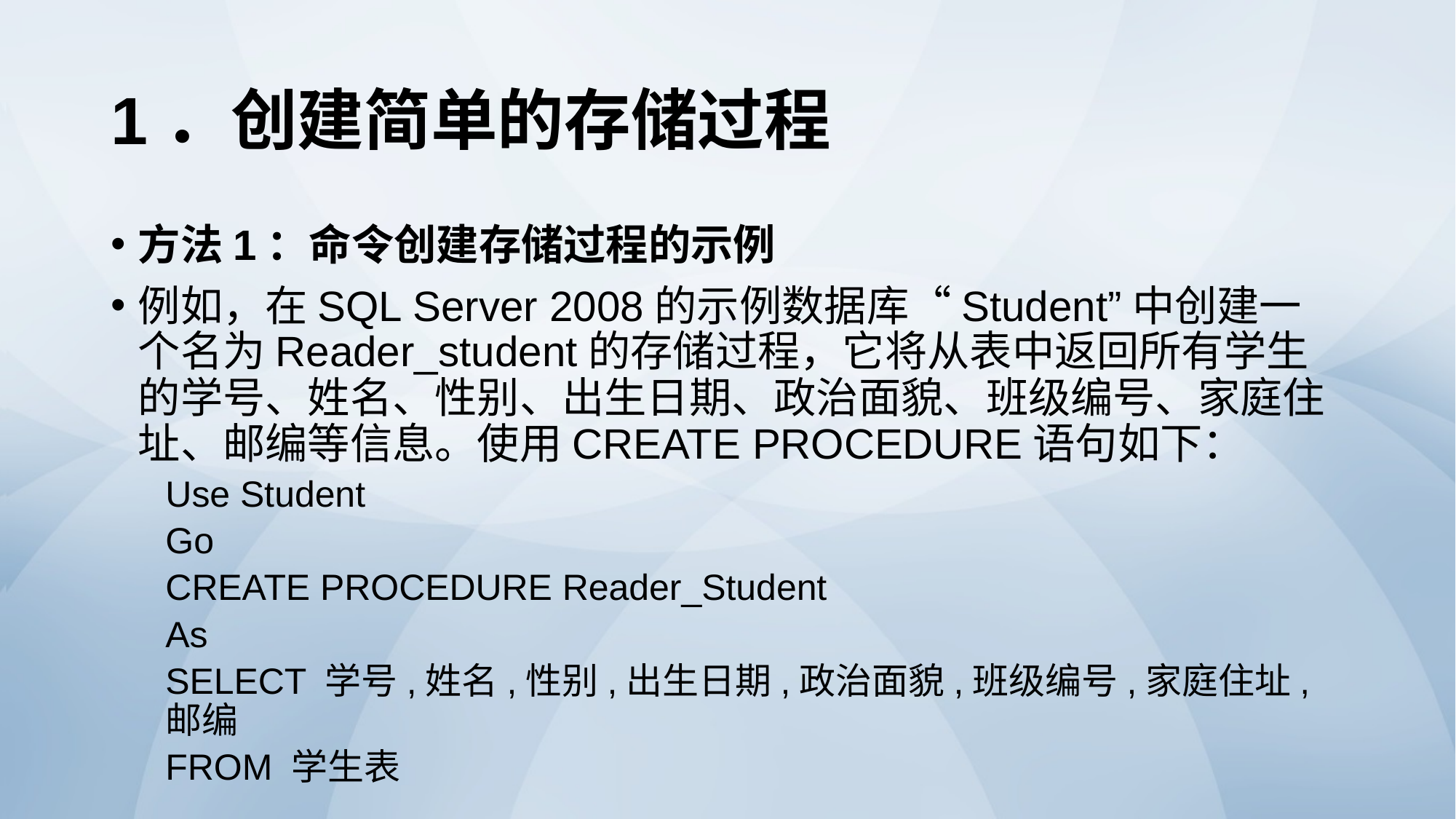

# 1．创建简单的存储过程
方法1：命令创建存储过程的示例
例如，在SQL Server 2008的示例数据库“Student”中创建一个名为Reader_student的存储过程，它将从表中返回所有学生的学号、姓名、性别、出生日期、政治面貌、班级编号、家庭住址、邮编等信息。使用CREATE PROCEDURE语句如下：
Use Student
Go
CREATE PROCEDURE Reader_Student
As
SELECT 学号,姓名,性别,出生日期,政治面貌,班级编号,家庭住址,邮编
FROM 学生表